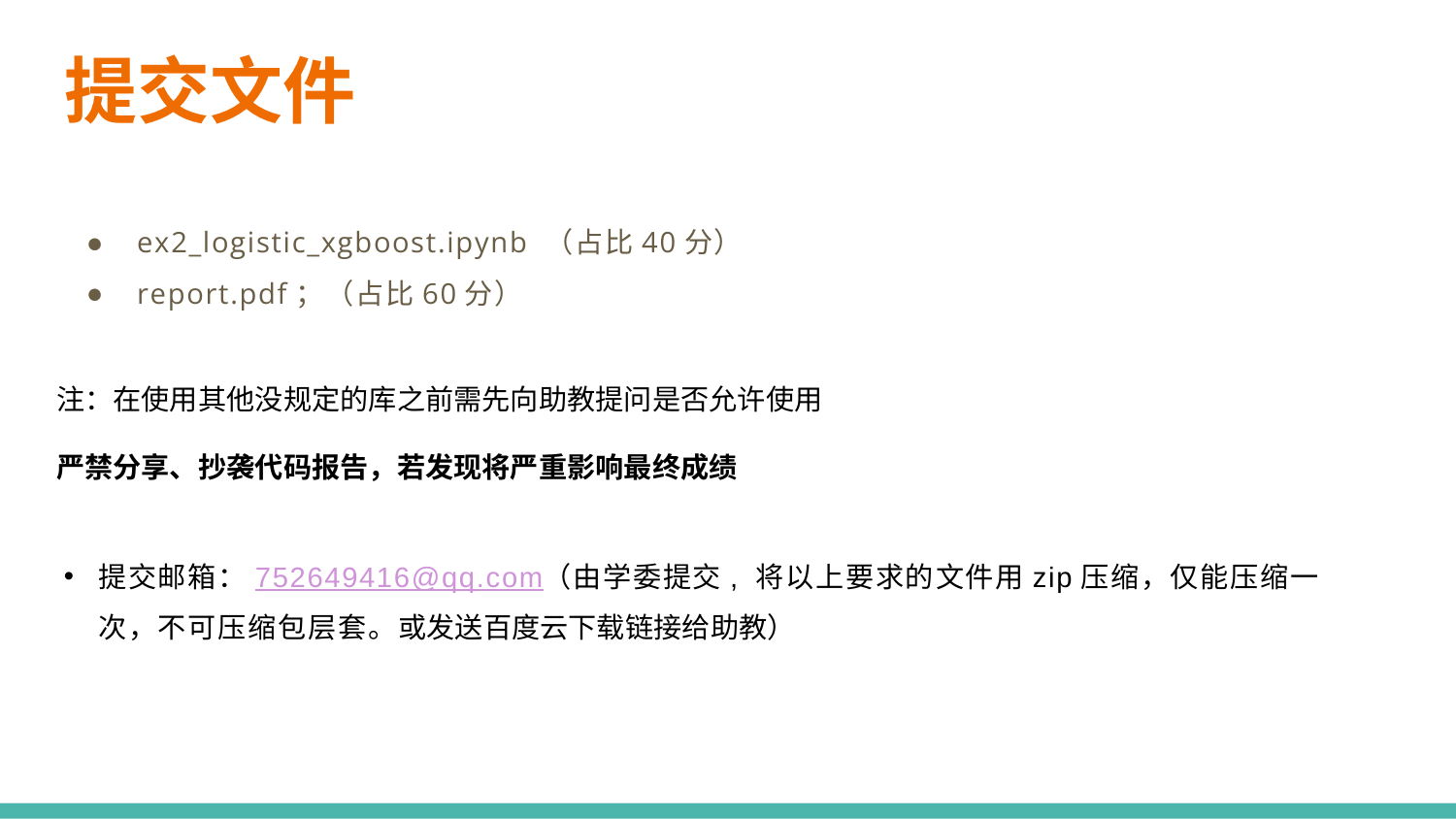

# 提交文件
ex2_logistic_xgboost.ipynb （占比40分）
report.pdf；（占比60分）

注：在使用其他没规定的库之前需先向助教提问是否允许使用

严禁分享、抄袭代码报告，若发现将严重影响最终成绩

提交邮箱：752649416@qq.com（由学委提交, 将以上要求的文件用zip压缩，仅能压缩一次，不可压缩包层套。或发送百度云下载链接给助教）